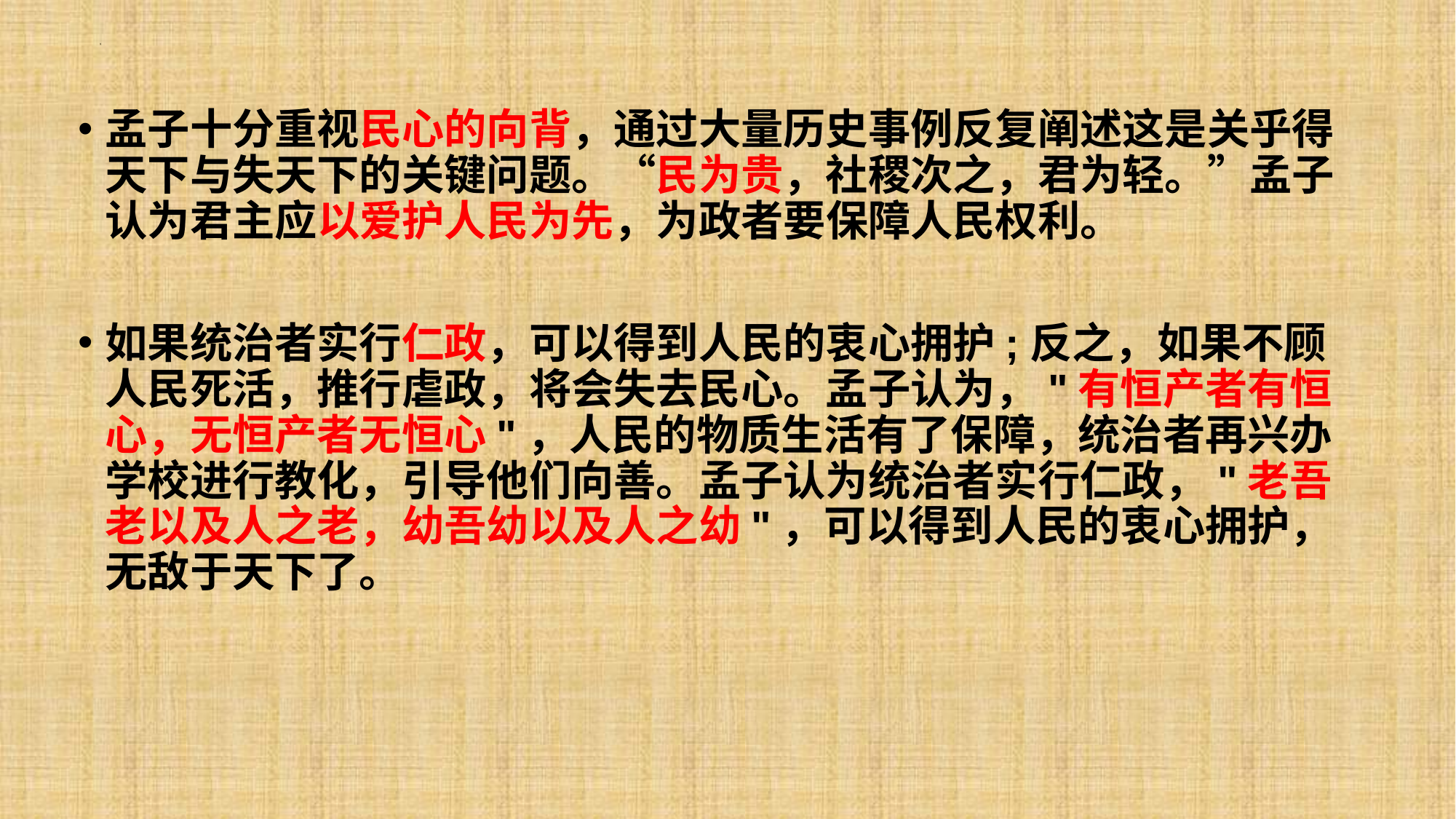

#
孟子十分重视民心的向背，通过大量历史事例反复阐述这是关乎得天下与失天下的关键问题。“民为贵，社稷次之，君为轻。”孟子认为君主应以爱护人民为先，为政者要保障人民权利。

如果统治者实行仁政，可以得到人民的衷心拥护;反之，如果不顾人民死活，推行虐政，将会失去民心。孟子认为，"有恒产者有恒心，无恒产者无恒心"，人民的物质生活有了保障，统治者再兴办学校进行教化，引导他们向善。孟子认为统治者实行仁政，"老吾老以及人之老，幼吾幼以及人之幼"，可以得到人民的衷心拥护，无敌于天下了。